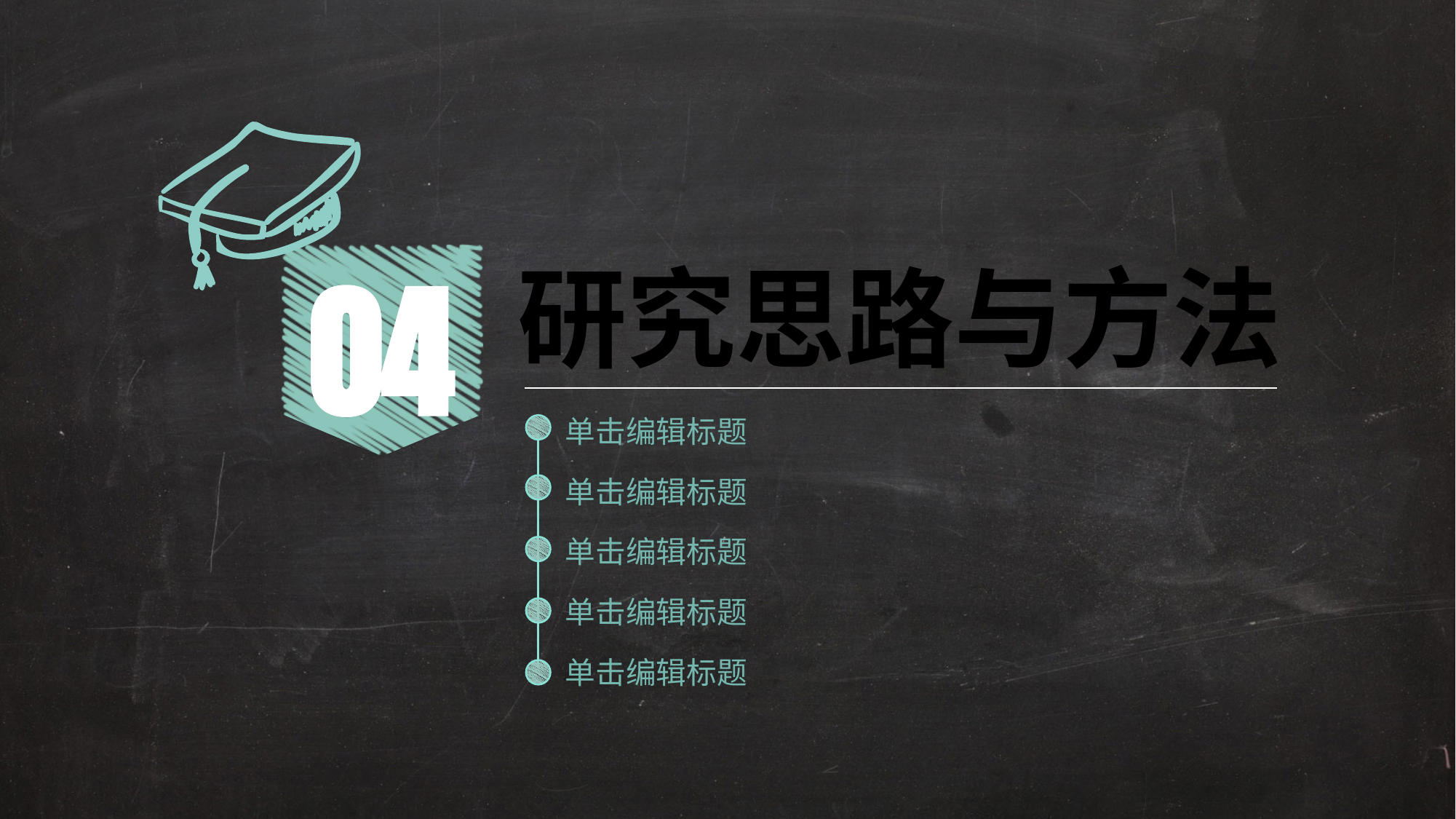

04
研究思路与方法
单击编辑标题

单击编辑标题
单击编辑标题
单击编辑标题
单击编辑标题